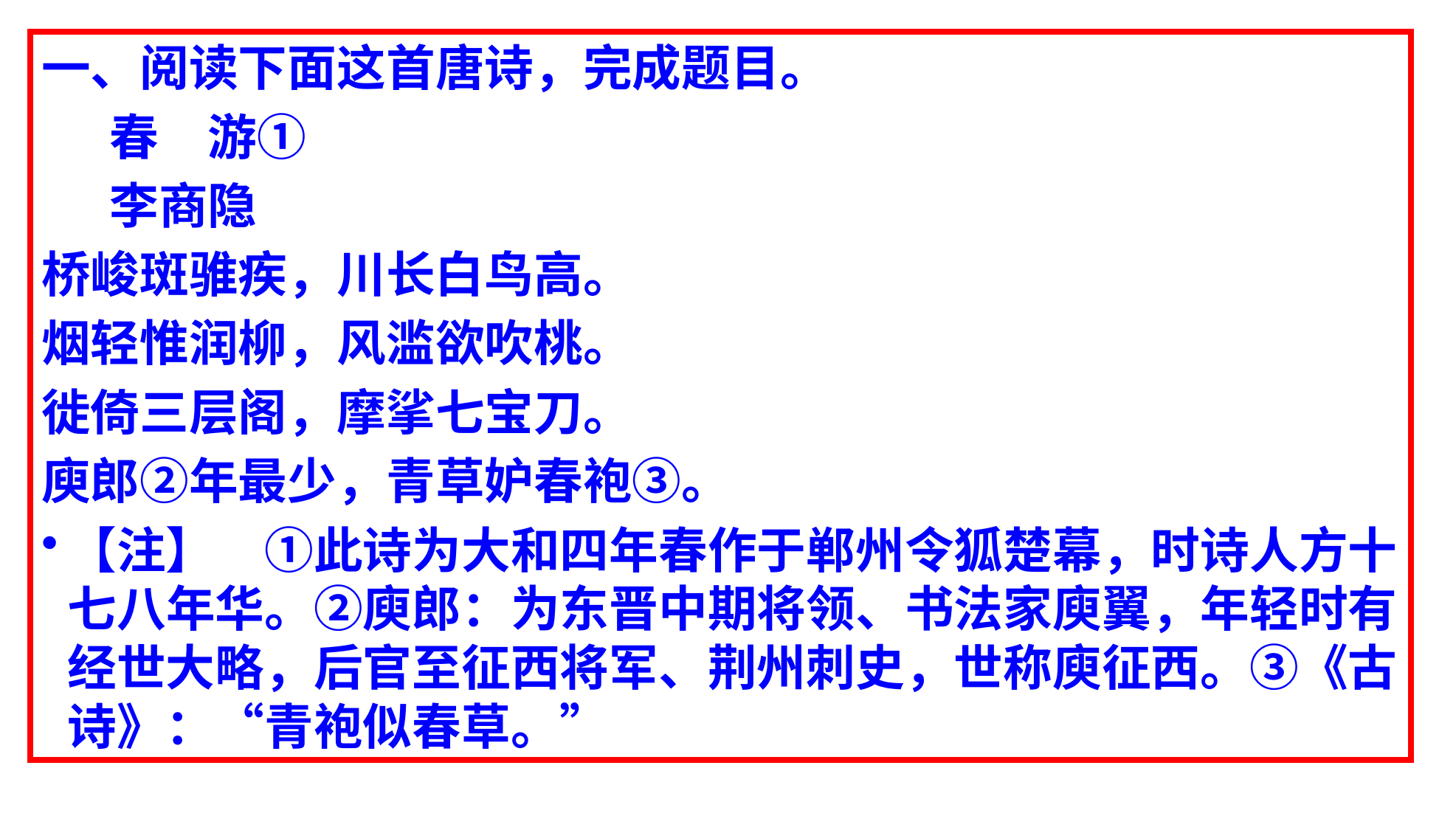

一、阅读下面这首唐诗，完成题目。
     春　游①
     李商隐
桥峻斑骓疾，川长白鸟高。
烟轻惟润柳，风滥欲吹桃。
徙倚三层阁，摩挲七宝刀。
庾郎②年最少，青草妒春袍③。
【注】　①此诗为大和四年春作于郸州令狐楚幕，时诗人方十七八年华。②庾郎：为东晋中期将领、书法家庾翼，年轻时有经世大略，后官至征西将军、荆州刺史，世称庾征西。③《古诗》：“青袍似春草。”